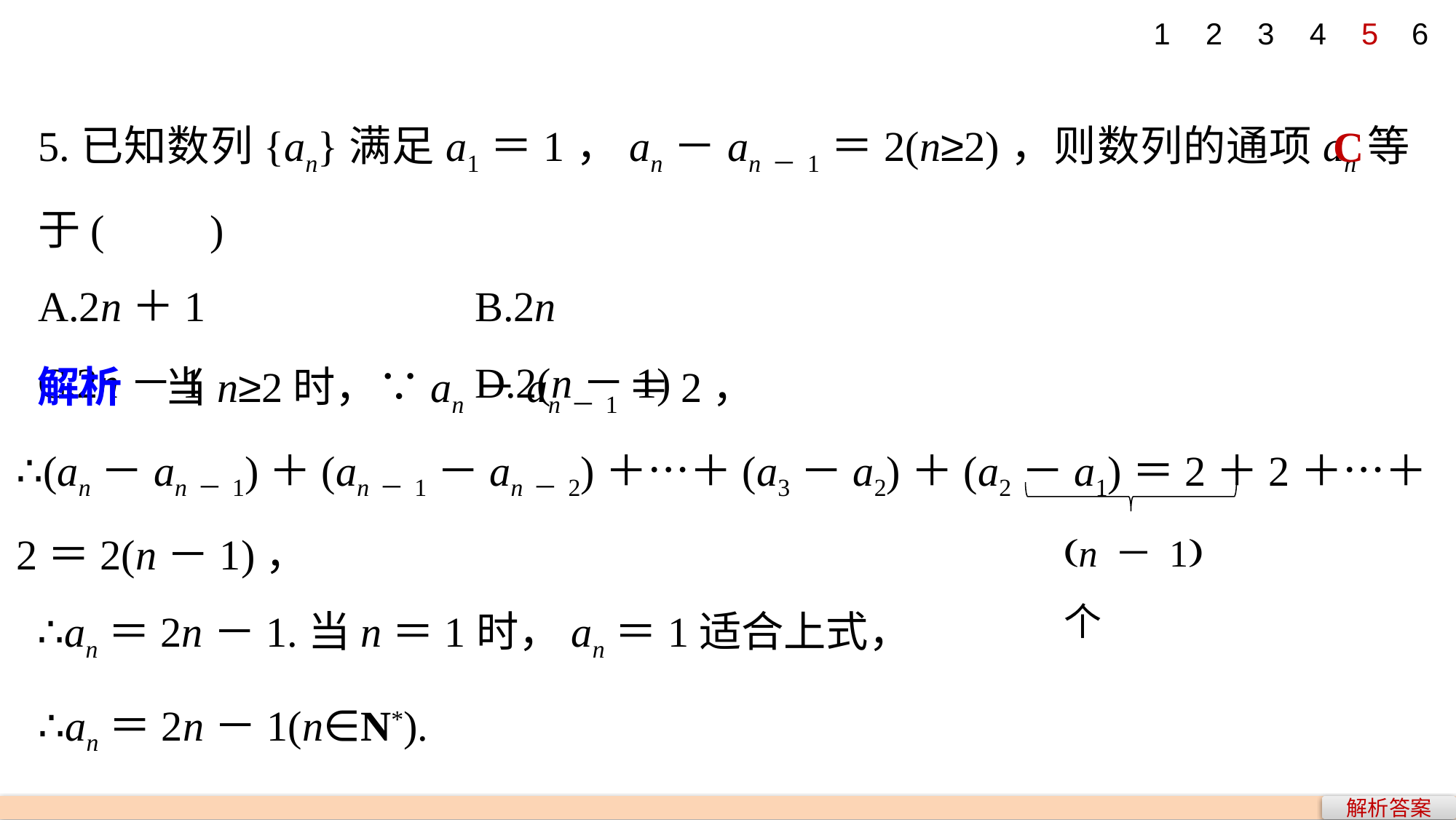

1
2
3
4
5
6
5.已知数列{an}满足a1＝1，an－an－1＝2(n≥2)，则数列的通项an等于(　　)
A.2n＋1 			B.2n
C.2n－1  			D.2(n－1)
C
解析　当n≥2时，∵an－an－1＝2，

∴(an－an－1)＋(an－1－an－2)＋…＋(a3－a2)＋(a2－a1)＝2＋2＋…＋2＝2(n－1)，
(n－1)个
∴an＝2n－1.当n＝1时，an＝1适合上式，
∴an＝2n－1(n∈N*).
解析答案